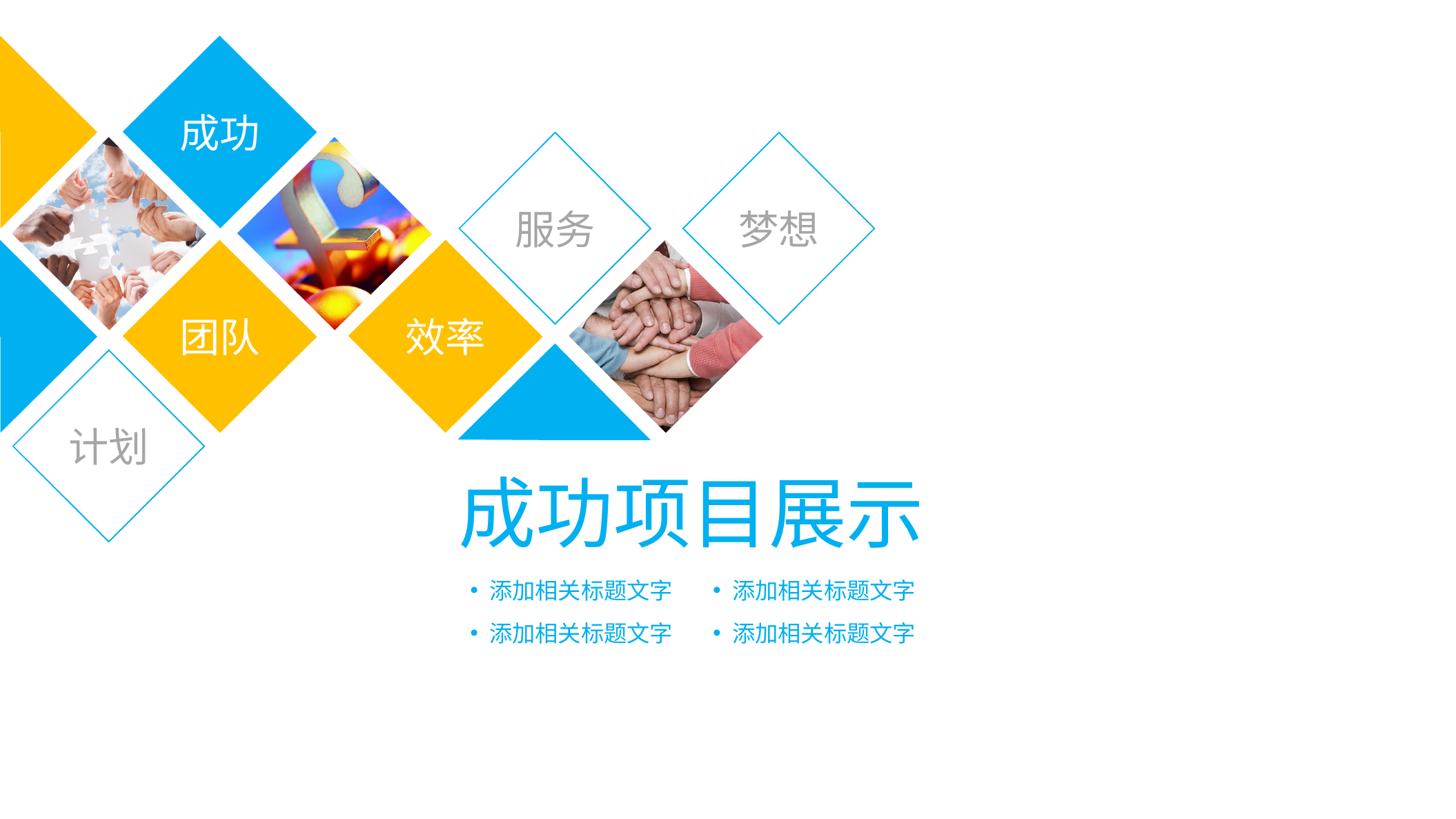

成功
服务
梦想

团队
效率

计划
成功项目展示
添加相关标题文字
添加相关标题文字
添加相关标题文字
添加相关标题文字